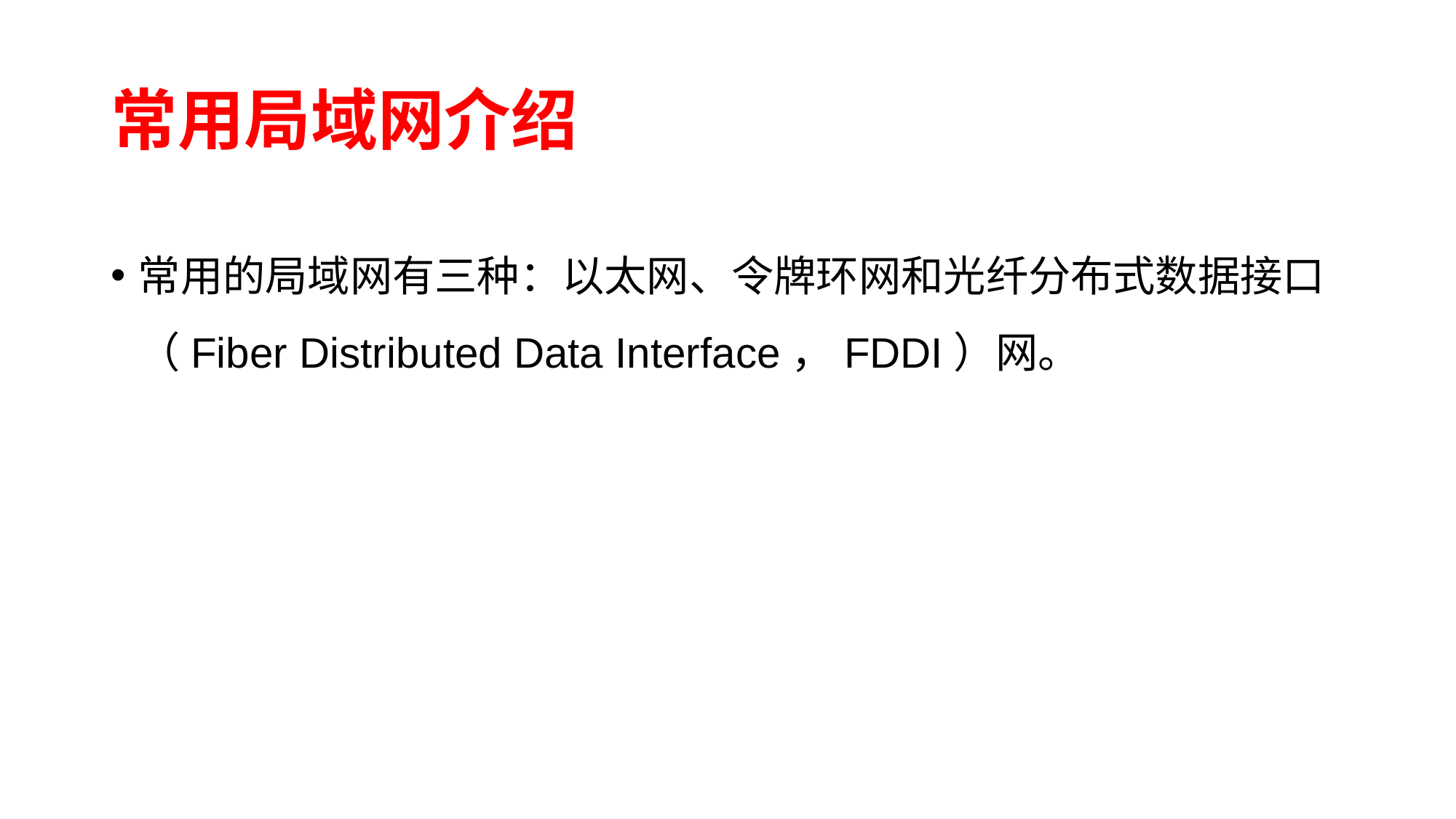

# 常用局域网介绍
常用的局域网有三种：以太网、令牌环网和光纤分布式数据接口（Fiber Distributed Data Interface，FDDI）网。